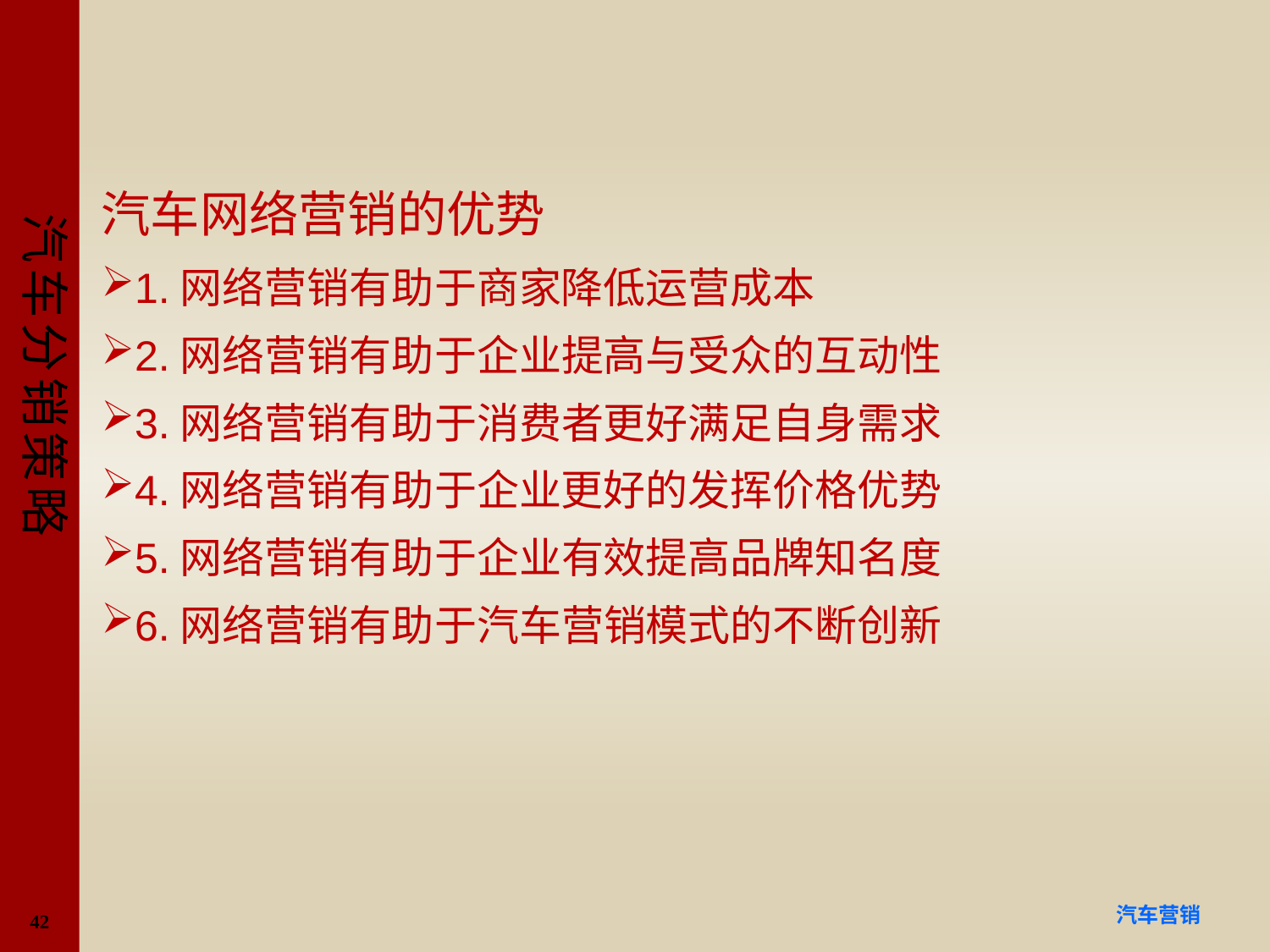

#
汽车网络营销的优势
1.网络营销有助于商家降低运营成本
2.网络营销有助于企业提高与受众的互动性
3.网络营销有助于消费者更好满足自身需求
4.网络营销有助于企业更好的发挥价格优势
5.网络营销有助于企业有效提高品牌知名度
6.网络营销有助于汽车营销模式的不断创新

42